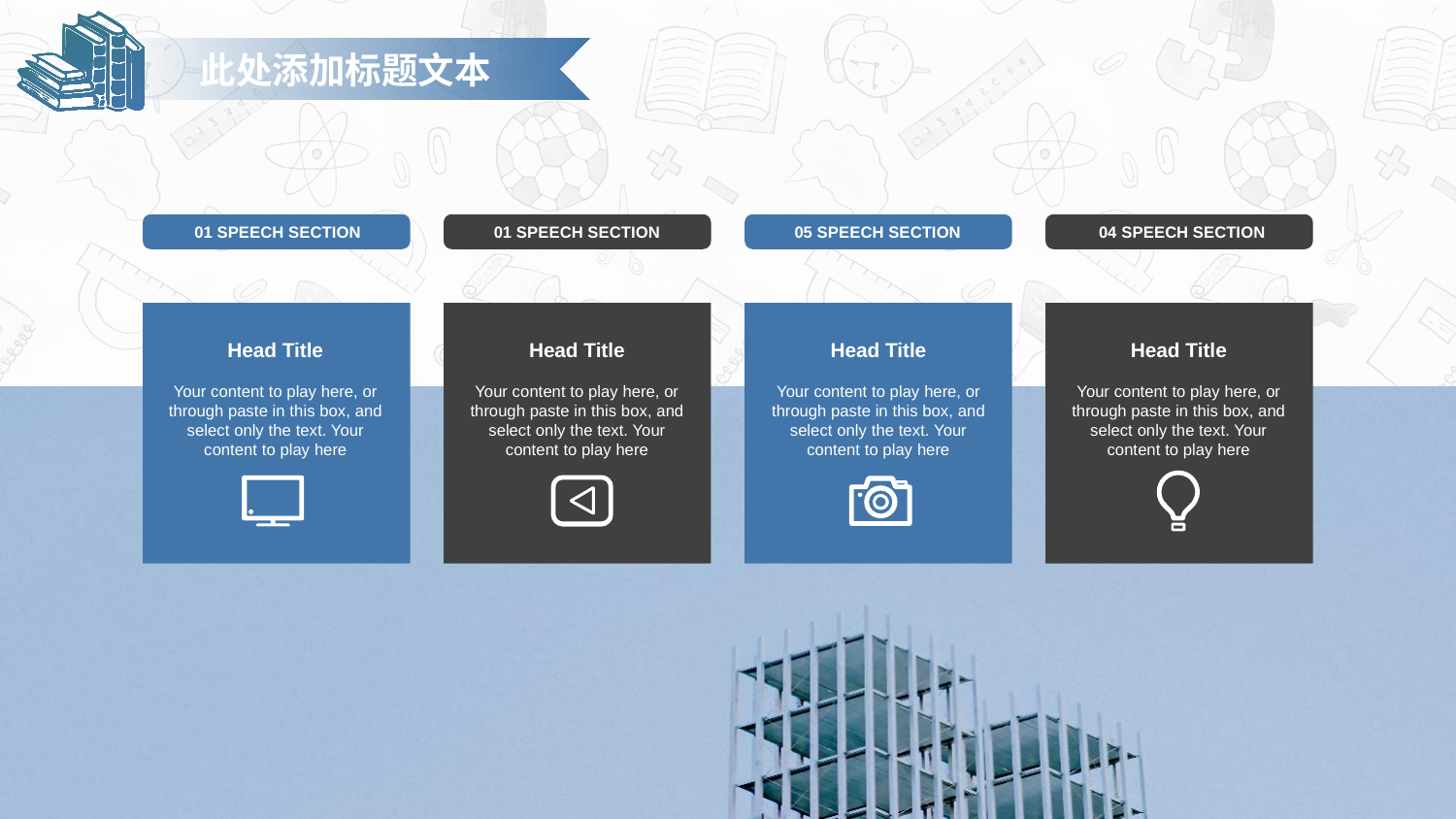

此处添加标题文本

01 SPEECH SECTION
01 SPEECH SECTION
05 SPEECH SECTION
04 SPEECH SECTION

Head Title

Your content to play here, or through paste in this box, and select only the text. Your content to play here
Head Title

Your content to play here, or through paste in this box, and select only the text. Your content to play here
Head Title

Your content to play here, or through paste in this box, and select only the text. Your content to play here
Head Title

Your content to play here, or through paste in this box, and select only the text. Your content to play here